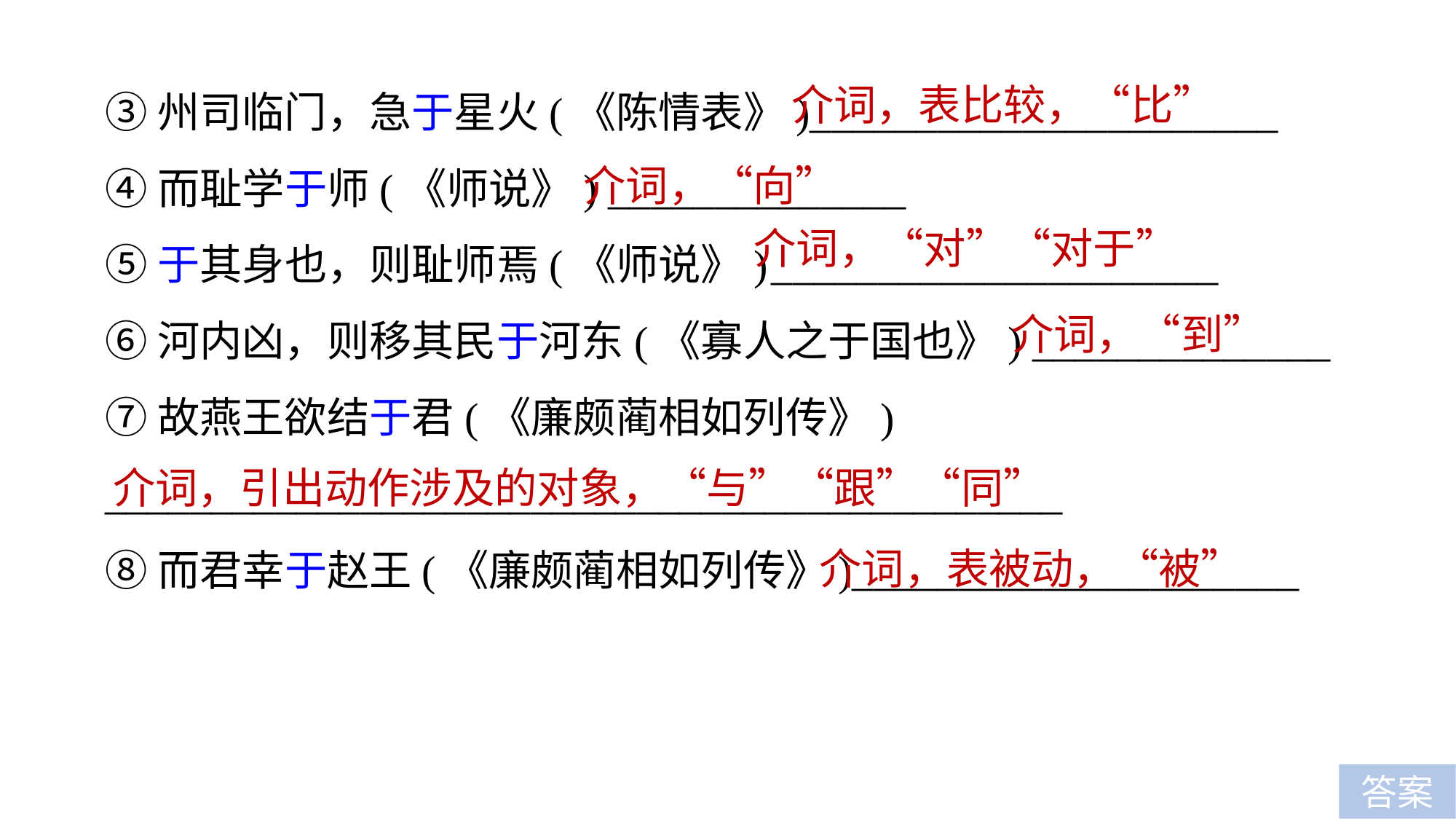

介词，表比较，“比”
③州司临门，急于星火(《陈情表》)______________________
④而耻学于师(《师说》) ______________
⑤于其身也，则耻师焉(《师说》) _____________________
⑥河内凶，则移其民于河东(《寡人之于国也》) ______________
⑦故燕王欲结于君(《廉颇蔺相如列传》)
_____________________________________________
⑧而君幸于赵王(《廉颇蔺相如列传》)_____________________
介词，“向”
介词，“对”“对于”
介词，“到”
介词，引出动作涉及的对象，“与”“跟”“同”
介词，表被动，“被”
答案